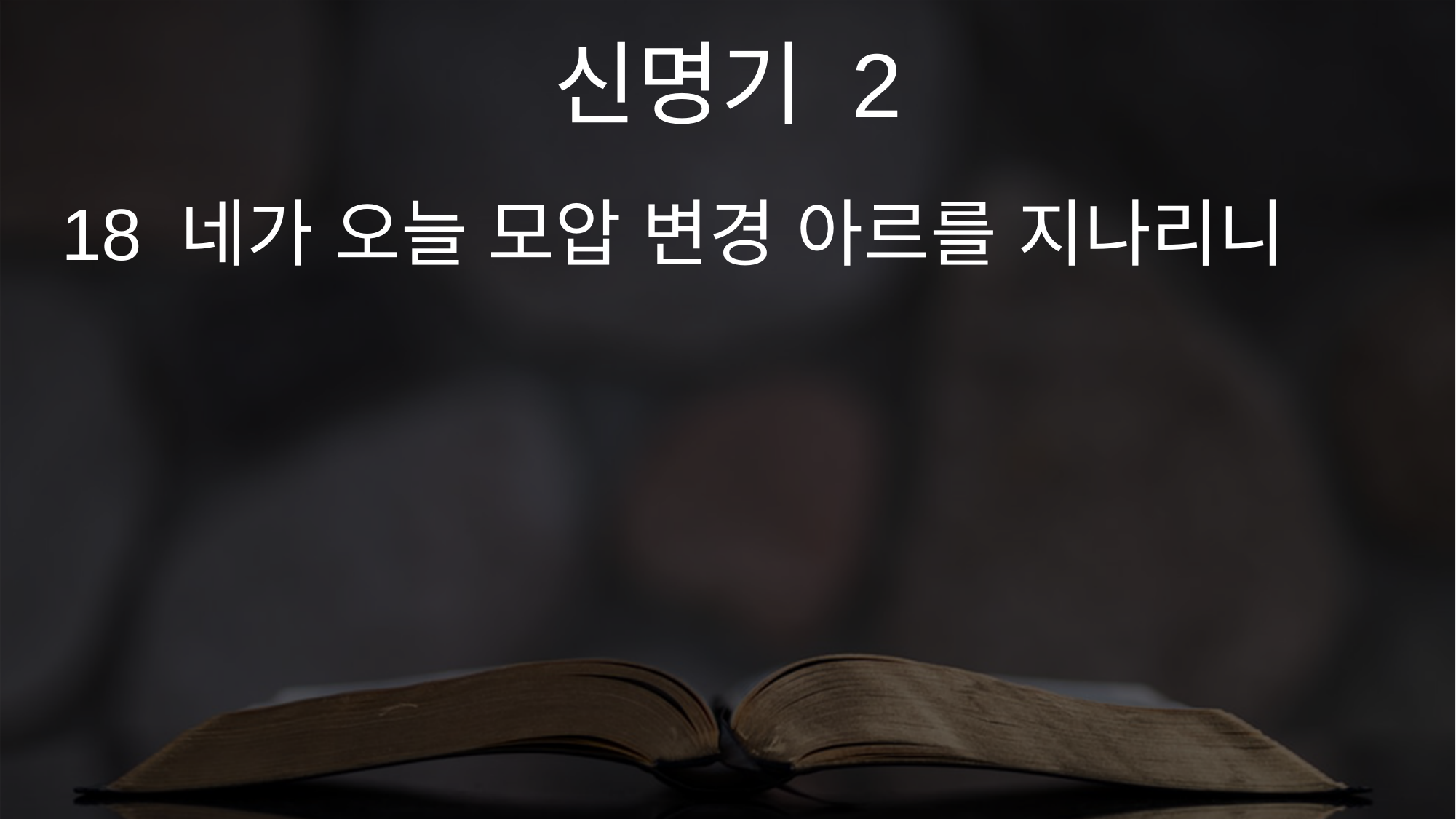

신명기 2
18 네가 오늘 모압 변경 아르를 지나리니